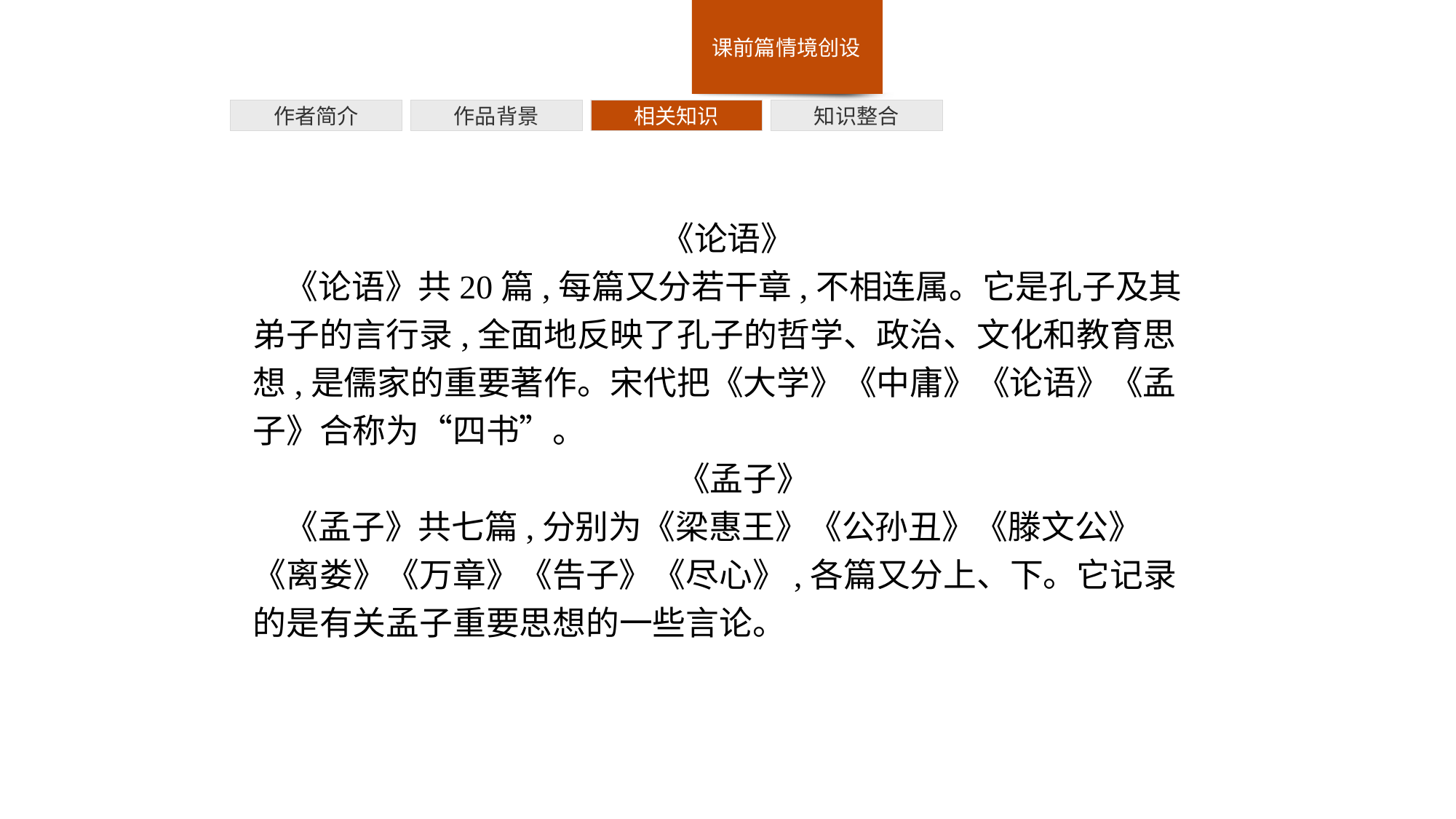

作者简介
作品背景
相关知识
知识整合
《论语》
《论语》共20篇,每篇又分若干章,不相连属。它是孔子及其弟子的言行录,全面地反映了孔子的哲学、政治、文化和教育思想,是儒家的重要著作。宋代把《大学》《中庸》《论语》《孟子》合称为“四书”。
《孟子》
《孟子》共七篇,分别为《梁惠王》《公孙丑》《滕文公》《离娄》《万章》《告子》《尽心》,各篇又分上、下。它记录的是有关孟子重要思想的一些言论。